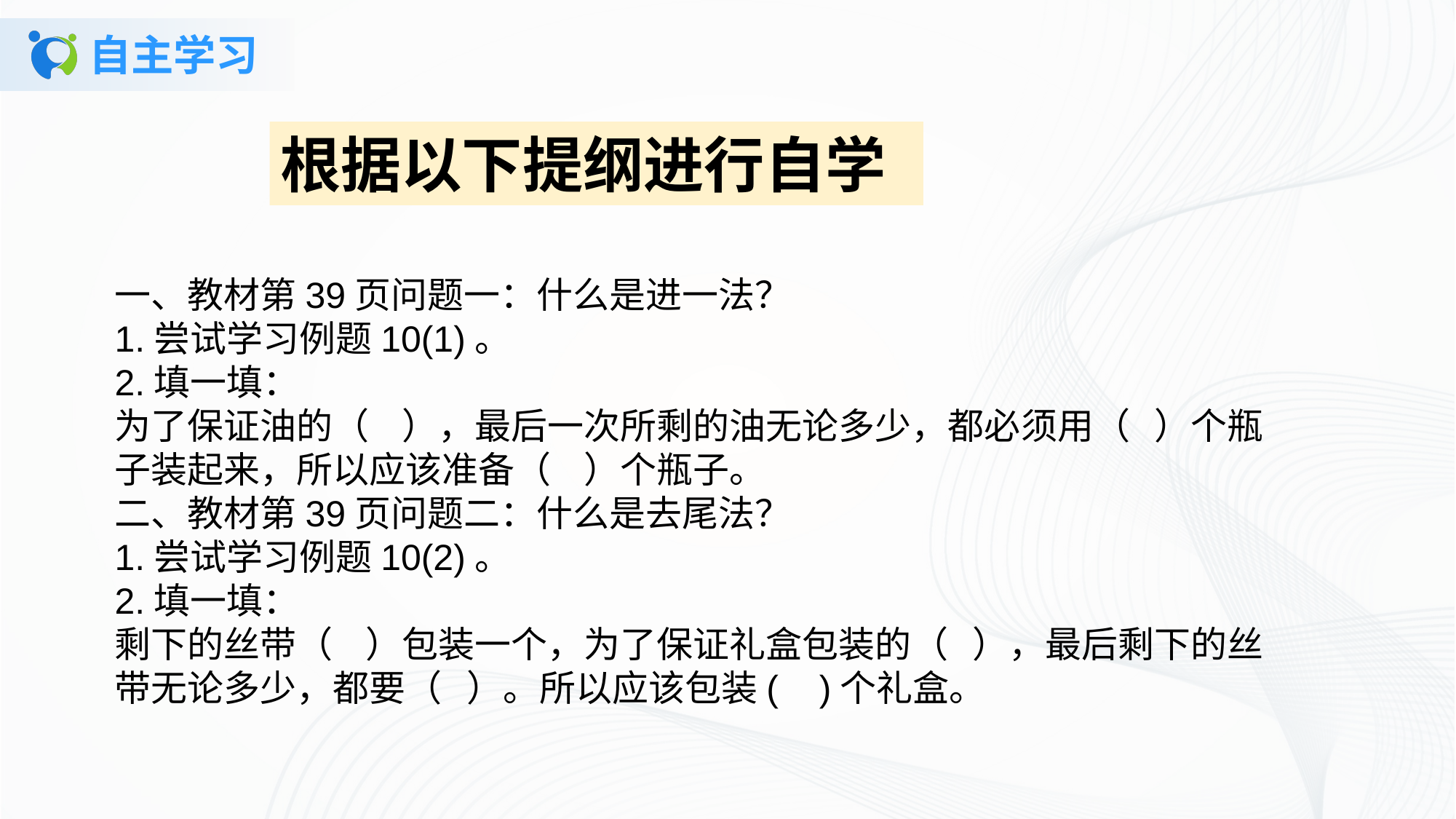

# 自主学习
根据以下提纲进行自学
一、教材第39页问题一：什么是进一法？1.尝试学习例题10(1)。2.填一填：为了保证油的（    ），最后一次所剩的油无论多少，都必须用（   ）个瓶子装起来，所以应该准备（    ）个瓶子。二、教材第39页问题二：什么是去尾法？1.尝试学习例题10(2)。2.填一填：
剩下的丝带（    ）包装一个，为了保证礼盒包装的（   ），最后剩下的丝带无论多少，都要（   ）。所以应该包装(    )个礼盒。